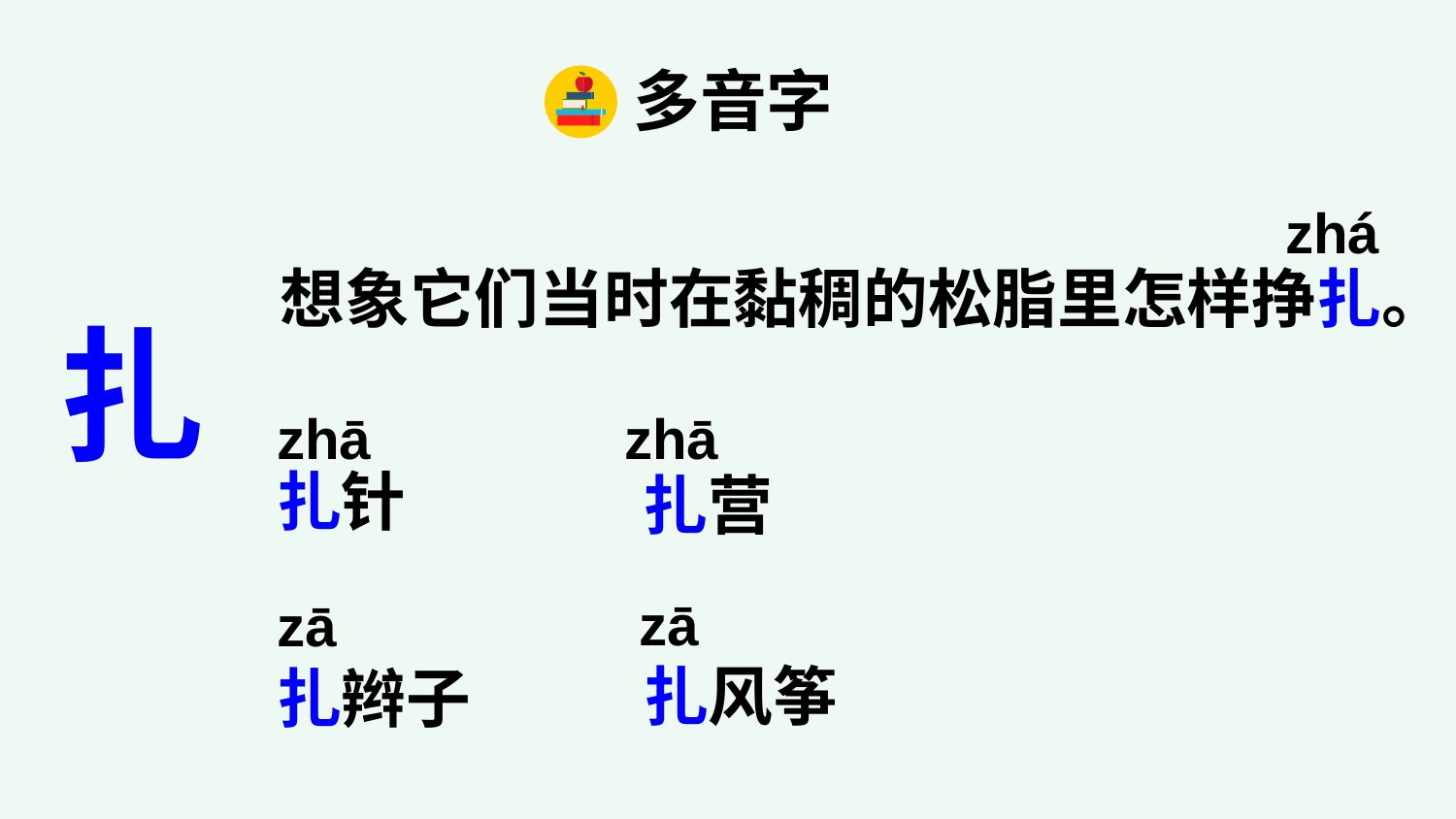

多音字

zhá
想象它们当时在黏稠的松脂里怎样挣扎。
扎
zhā
zhā
扎针
扎营
zā
zā
扎风筝
扎辫子